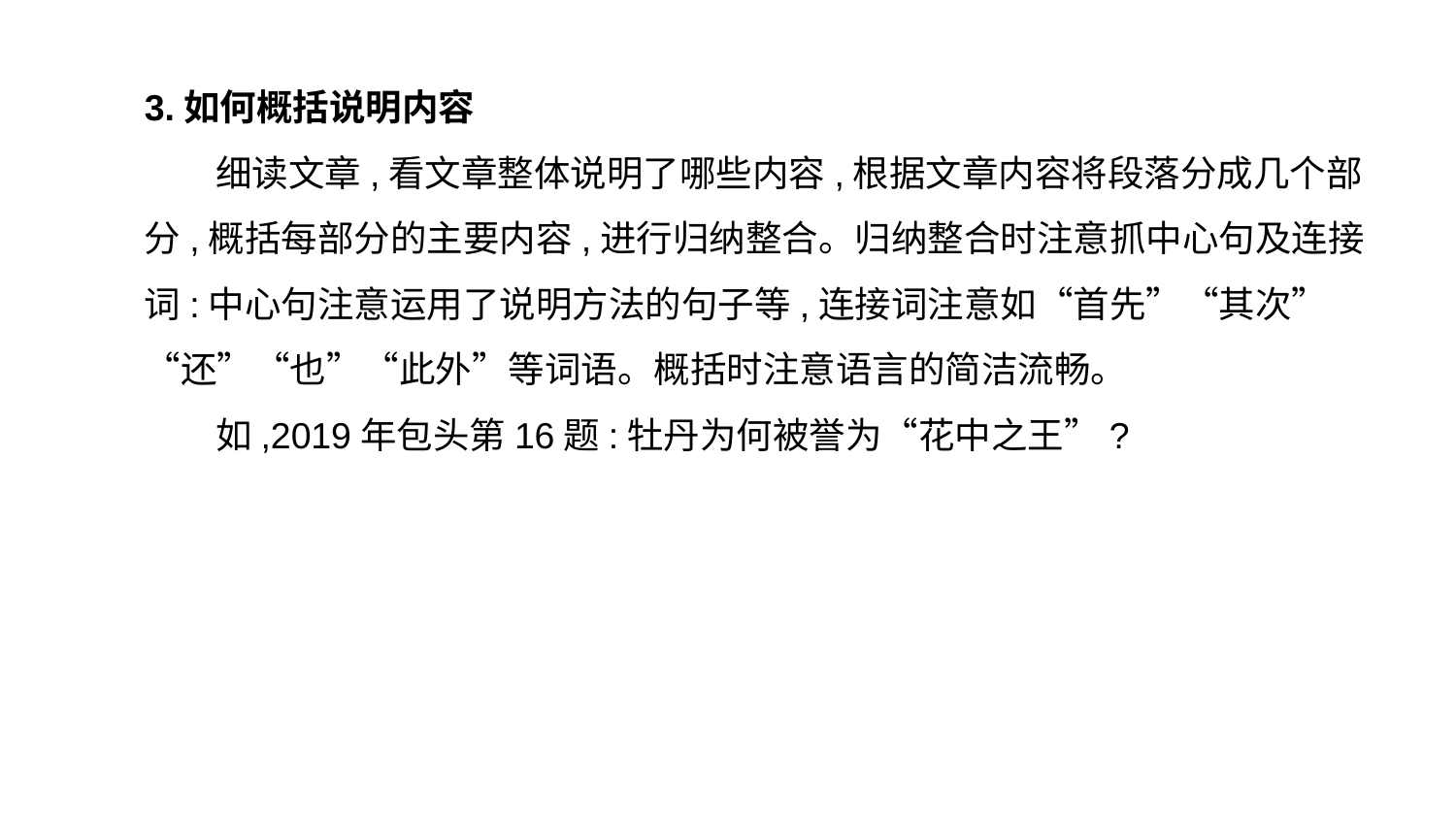

3.如何概括说明内容
细读文章,看文章整体说明了哪些内容,根据文章内容将段落分成几个部分,概括每部分的主要内容,进行归纳整合。归纳整合时注意抓中心句及连接词:中心句注意运用了说明方法的句子等,连接词注意如“首先”“其次”“还”“也”“此外”等词语。概括时注意语言的简洁流畅。
如,2019年包头第16题:牡丹为何被誉为“花中之王”?